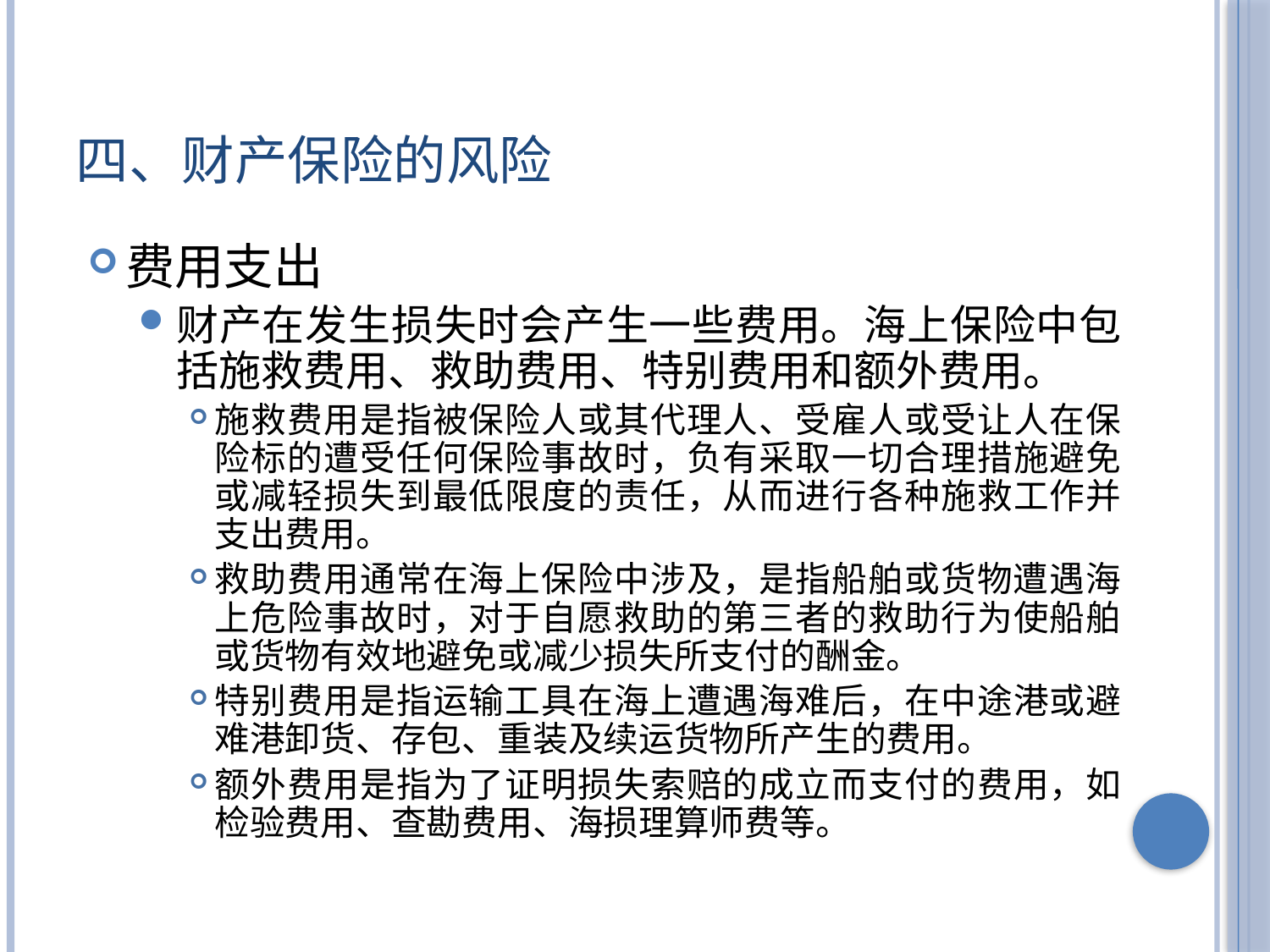

# 四、财产保险的风险
费用支出
财产在发生损失时会产生一些费用。海上保险中包括施救费用、救助费用、特别费用和额外费用。
施救费用是指被保险人或其代理人、受雇人或受让人在保险标的遭受任何保险事故时，负有采取一切合理措施避免或减轻损失到最低限度的责任，从而进行各种施救工作并支出费用。
救助费用通常在海上保险中涉及，是指船舶或货物遭遇海上危险事故时，对于自愿救助的第三者的救助行为使船舶或货物有效地避免或减少损失所支付的酬金。
特别费用是指运输工具在海上遭遇海难后，在中途港或避难港卸货、存包、重装及续运货物所产生的费用。
额外费用是指为了证明损失索赔的成立而支付的费用，如检验费用、查勘费用、海损理算师费等。